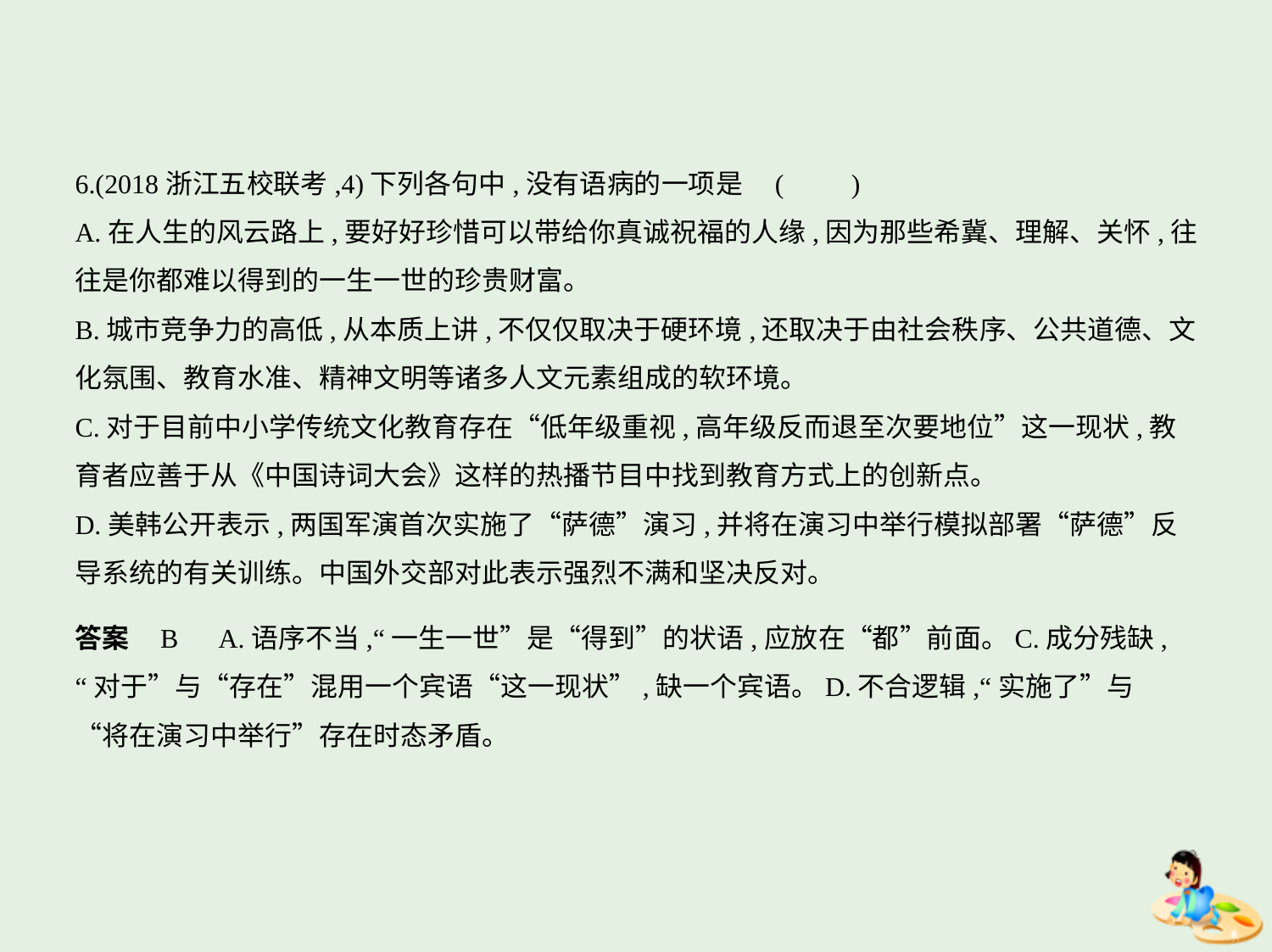

6.(2018浙江五校联考,4)下列各句中,没有语病的一项是 (　　)
A.在人生的风云路上,要好好珍惜可以带给你真诚祝福的人缘,因为那些希冀、理解、关怀,往
往是你都难以得到的一生一世的珍贵财富。
B.城市竞争力的高低,从本质上讲,不仅仅取决于硬环境,还取决于由社会秩序、公共道德、文
化氛围、教育水准、精神文明等诸多人文元素组成的软环境。
C.对于目前中小学传统文化教育存在“低年级重视,高年级反而退至次要地位”这一现状,教
育者应善于从《中国诗词大会》这样的热播节目中找到教育方式上的创新点。
D.美韩公开表示,两国军演首次实施了“萨德”演习,并将在演习中举行模拟部署“萨德”反
导系统的有关训练。中国外交部对此表示强烈不满和坚决反对。
答案    B　A.语序不当,“一生一世”是“得到”的状语,应放在“都”前面。C.成分残缺,
“对于”与“存在”混用一个宾语“这一现状”,缺一个宾语。D.不合逻辑,“实施了”与
“将在演习中举行”存在时态矛盾。